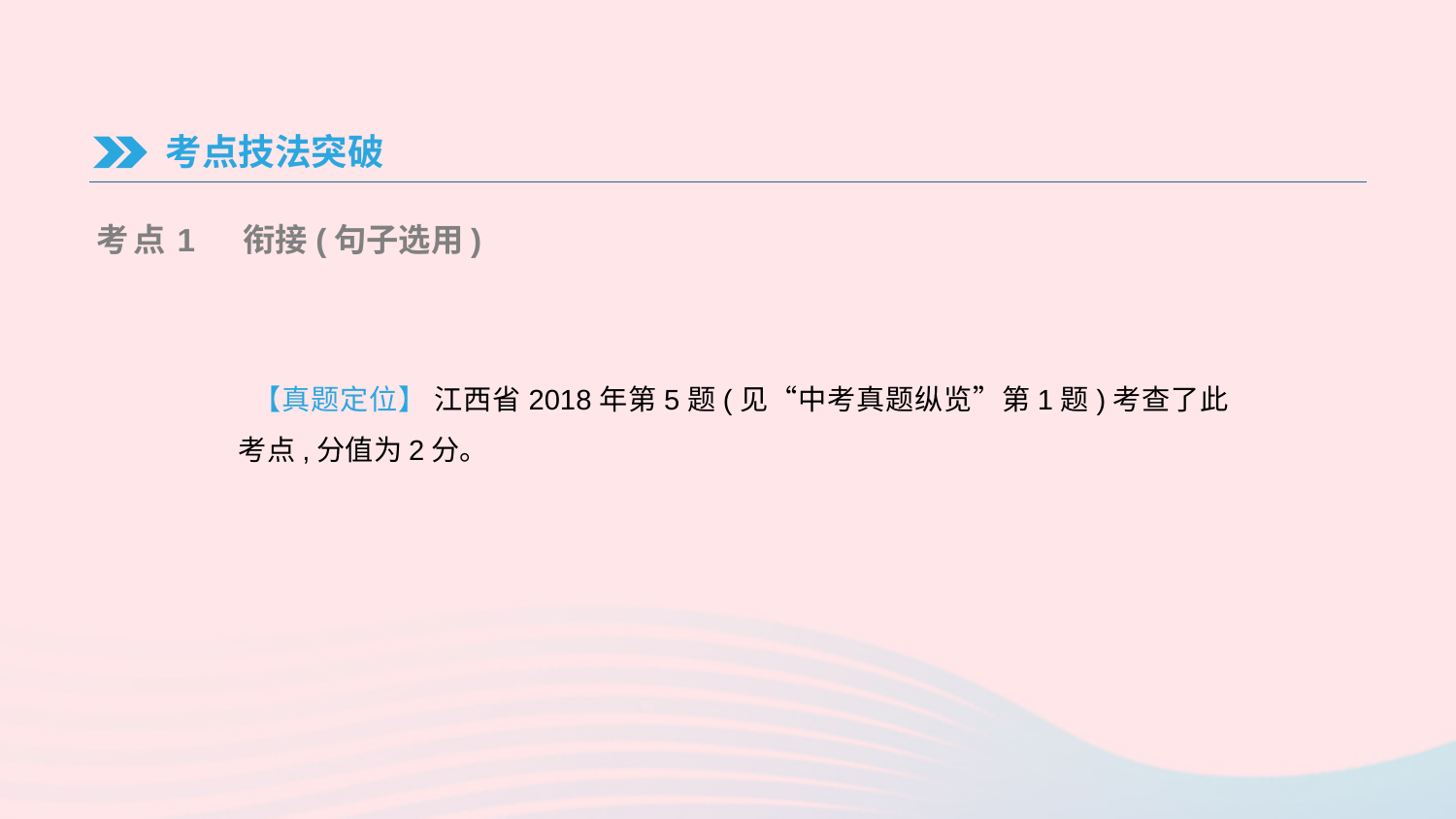

考点技法突破

考点1　衔接(句子选用)
 【真题定位】 江西省2018年第5题(见“中考真题纵览”第1题)考查了此考点,分值为2分。